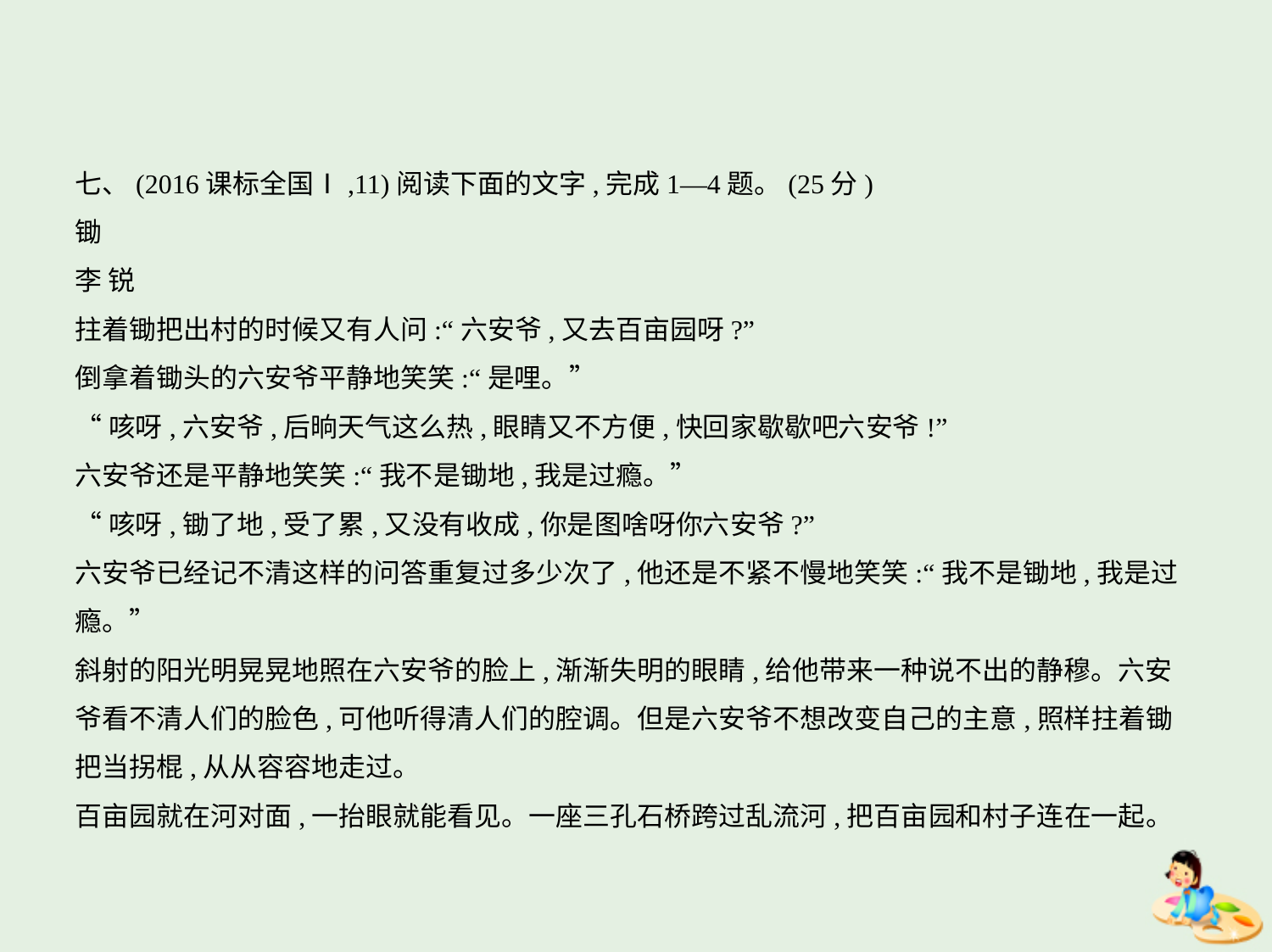

七、(2016课标全国Ⅰ,11)阅读下面的文字,完成1—4题。(25分)
锄
李 锐
拄着锄把出村的时候又有人问:“六安爷,又去百亩园呀?”
倒拿着锄头的六安爷平静地笑笑:“是哩。”
“咳呀,六安爷,后晌天气这么热,眼睛又不方便,快回家歇歇吧六安爷!”
六安爷还是平静地笑笑:“我不是锄地,我是过瘾。”
“咳呀,锄了地,受了累,又没有收成,你是图啥呀你六安爷?”
六安爷已经记不清这样的问答重复过多少次了,他还是不紧不慢地笑笑:“我不是锄地,我是过
瘾。”
斜射的阳光明晃晃地照在六安爷的脸上,渐渐失明的眼睛,给他带来一种说不出的静穆。六安
爷看不清人们的脸色,可他听得清人们的腔调。但是六安爷不想改变自己的主意,照样拄着锄
把当拐棍,从从容容地走过。
百亩园就在河对面,一抬眼就能看见。一座三孔石桥跨过乱流河,把百亩园和村子连在一起。